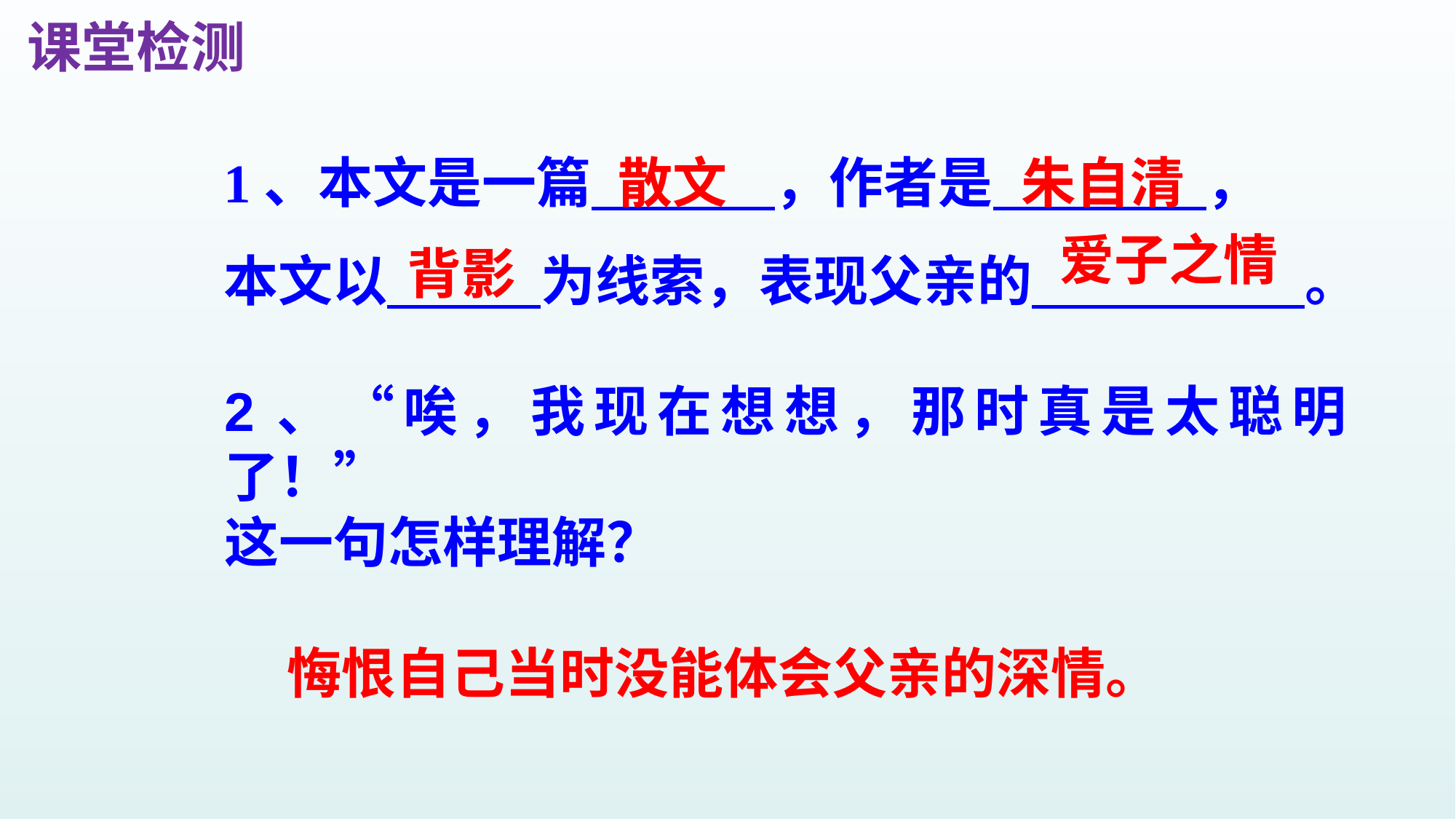

课堂检测
朱自清
1、本文是一篇   　　   ，作者是　　　    ，
本文以　        为线索，表现父亲的　　　　　。
散文
爱子之情
背影
2、“唉，我现在想想，那时真是太聪明了！”
这一句怎样理解？

    悔恨自己当时没能体会父亲的深情。